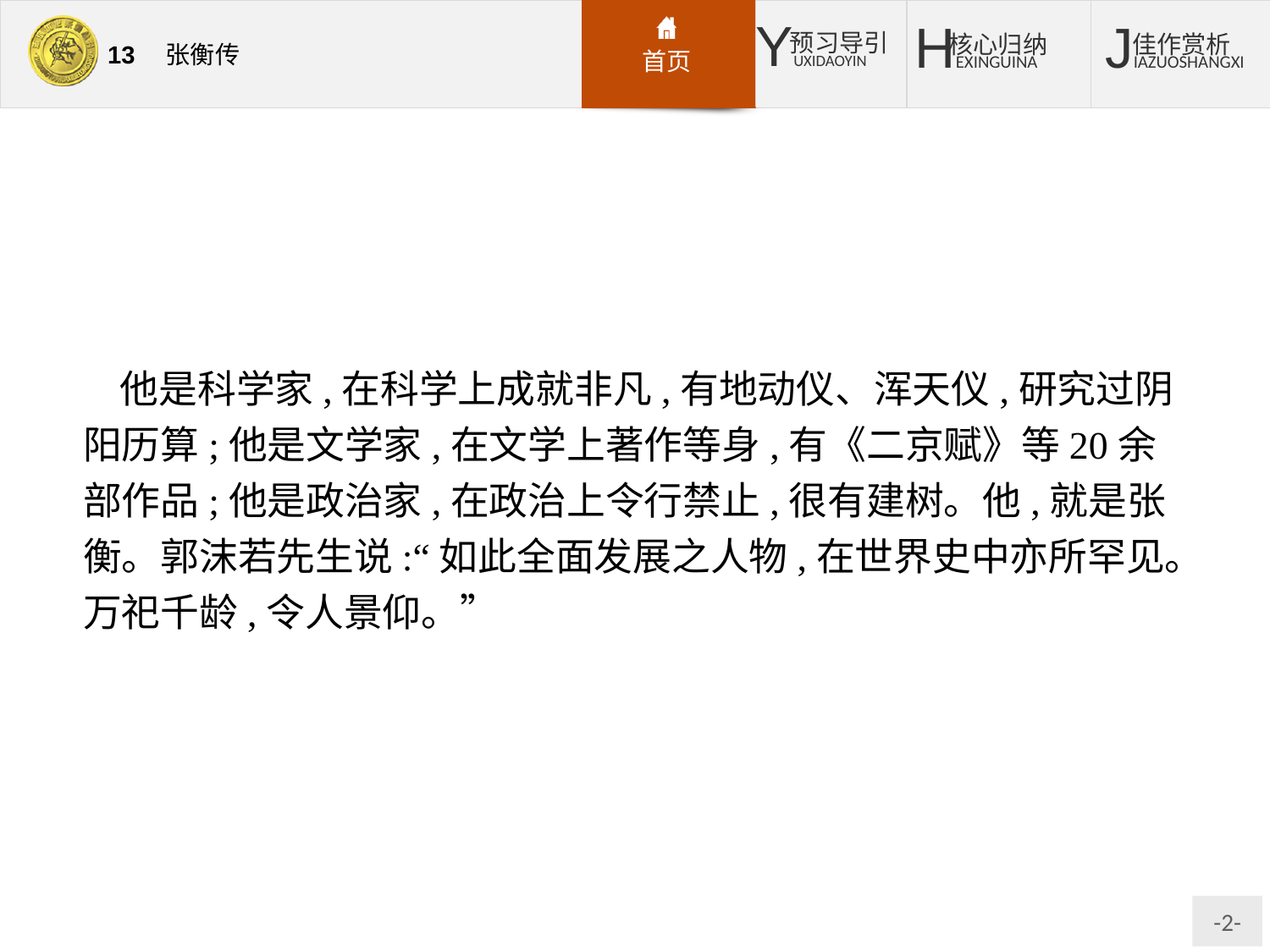

他是科学家,在科学上成就非凡,有地动仪、浑天仪,研究过阴阳历算;他是文学家,在文学上著作等身,有《二京赋》等20余部作品;他是政治家,在政治上令行禁止,很有建树。他,就是张衡。郭沫若先生说:“如此全面发展之人物,在世界史中亦所罕见。万祀千龄,令人景仰。”